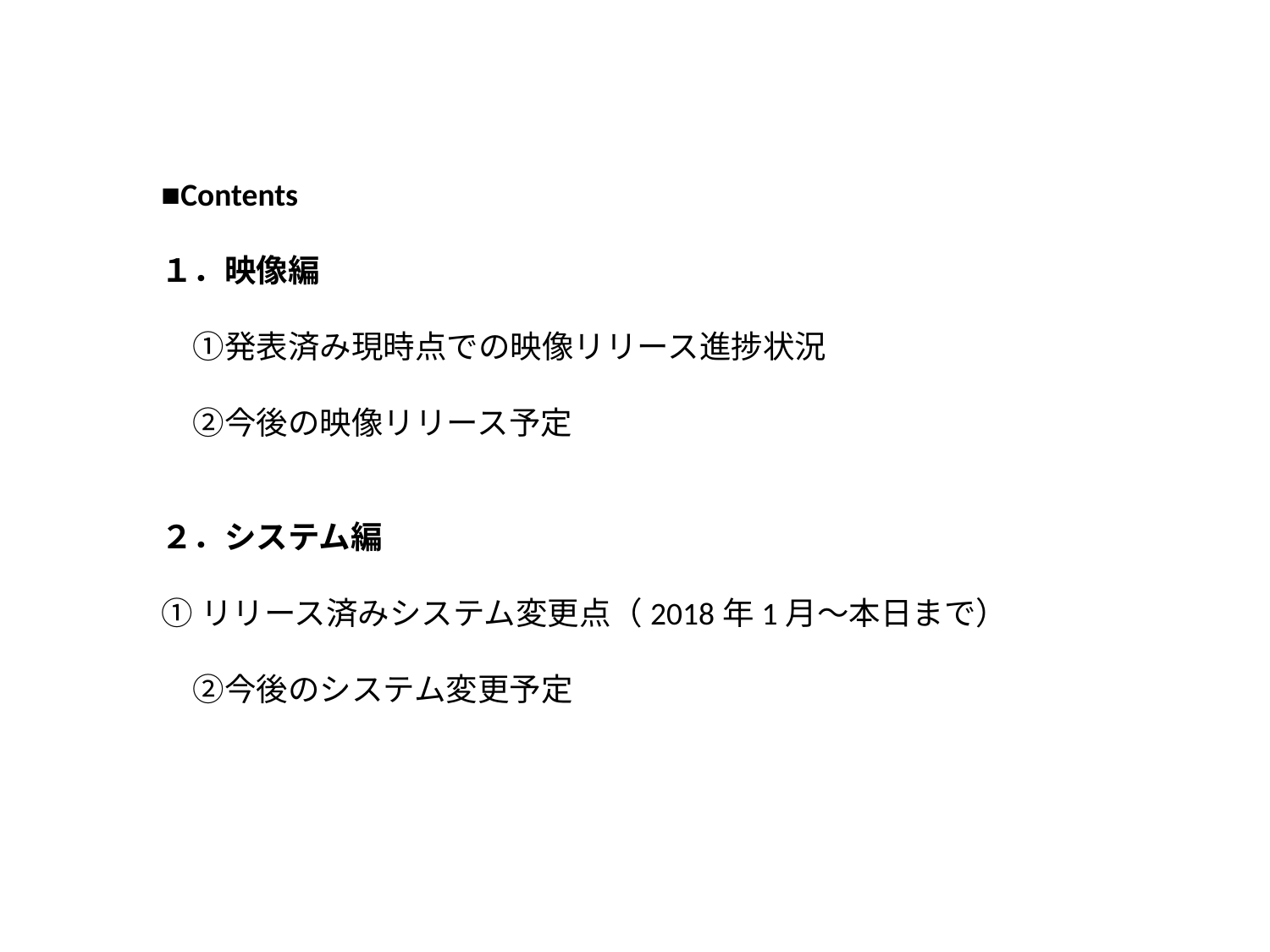

■Contents

１．映像編

　①発表済み現時点での映像リリース進捗状況

　②今後の映像リリース予定

２．システム編

①リリース済みシステム変更点（2018年1月～本日まで）

　②今後のシステム変更予定